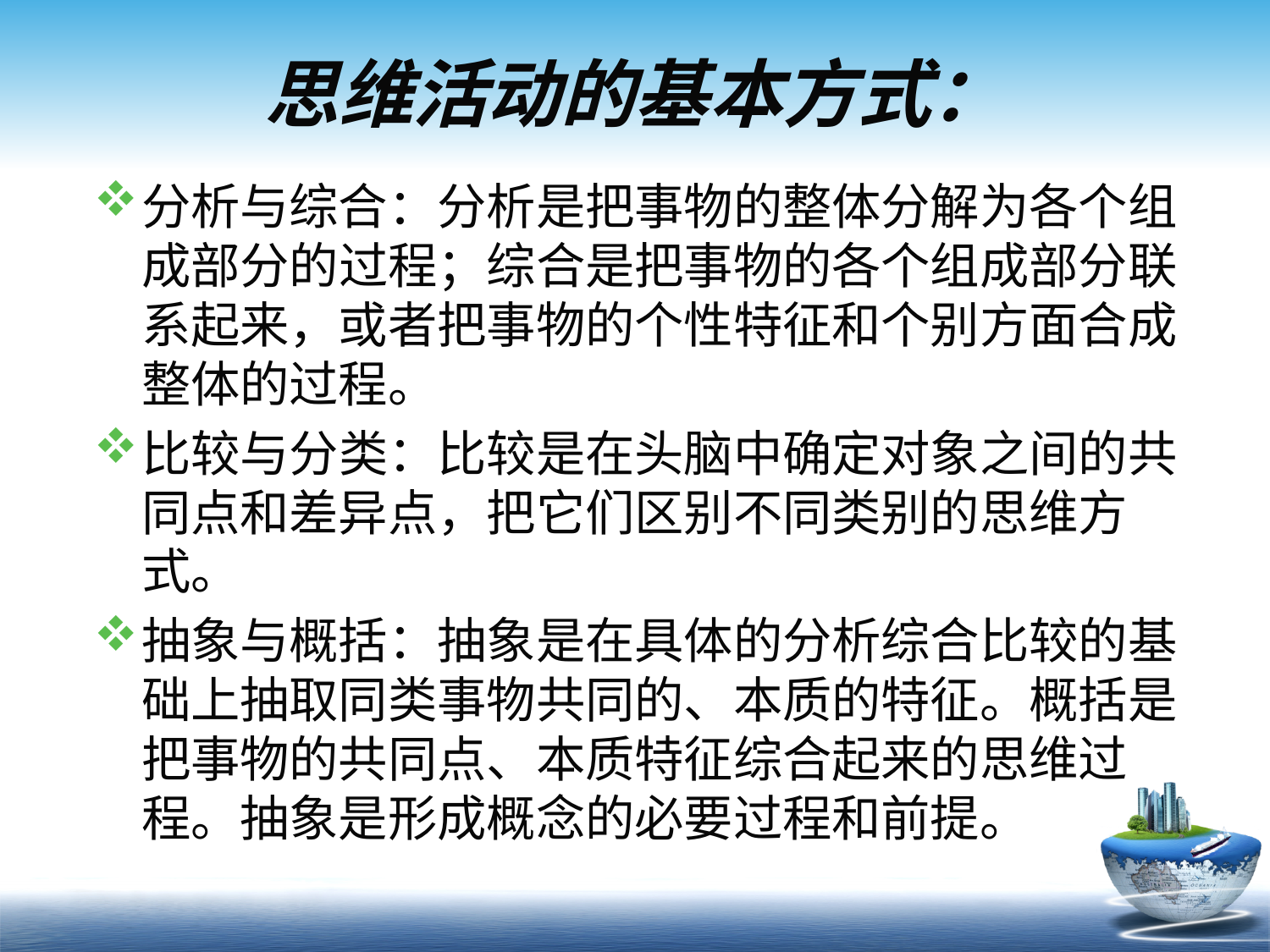

# 思维活动的基本方式：
分析与综合：分析是把事物的整体分解为各个组成部分的过程；综合是把事物的各个组成部分联系起来，或者把事物的个性特征和个别方面合成整体的过程。
比较与分类：比较是在头脑中确定对象之间的共同点和差异点，把它们区别不同类别的思维方式。
抽象与概括：抽象是在具体的分析综合比较的基础上抽取同类事物共同的、本质的特征。概括是把事物的共同点、本质特征综合起来的思维过程。抽象是形成概念的必要过程和前提。